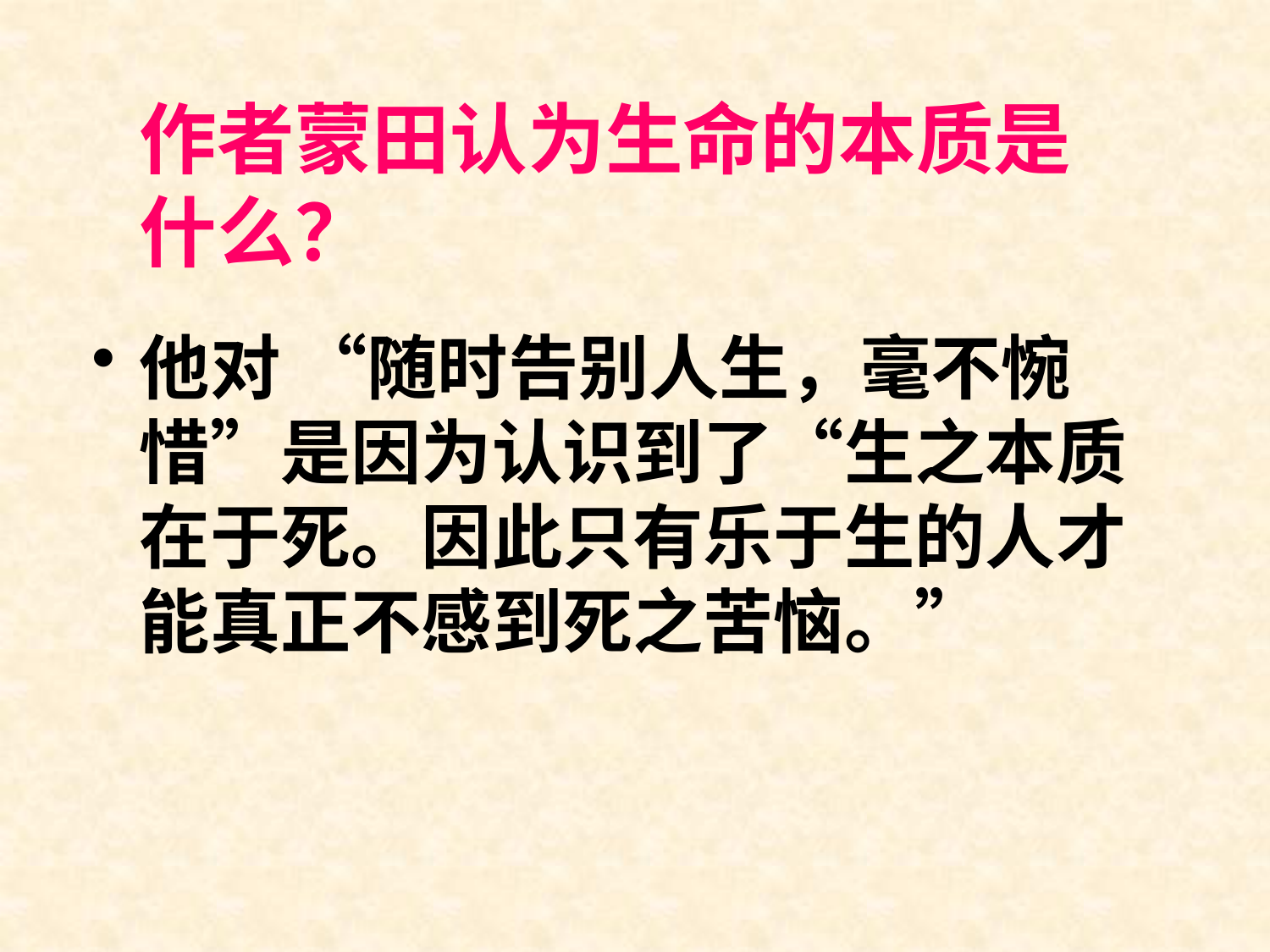

作者蒙田认为生命的本质是什么？
他对 “随时告别人生，毫不惋惜”是因为认识到了“生之本质在于死。因此只有乐于生的人才能真正不感到死之苦恼。”